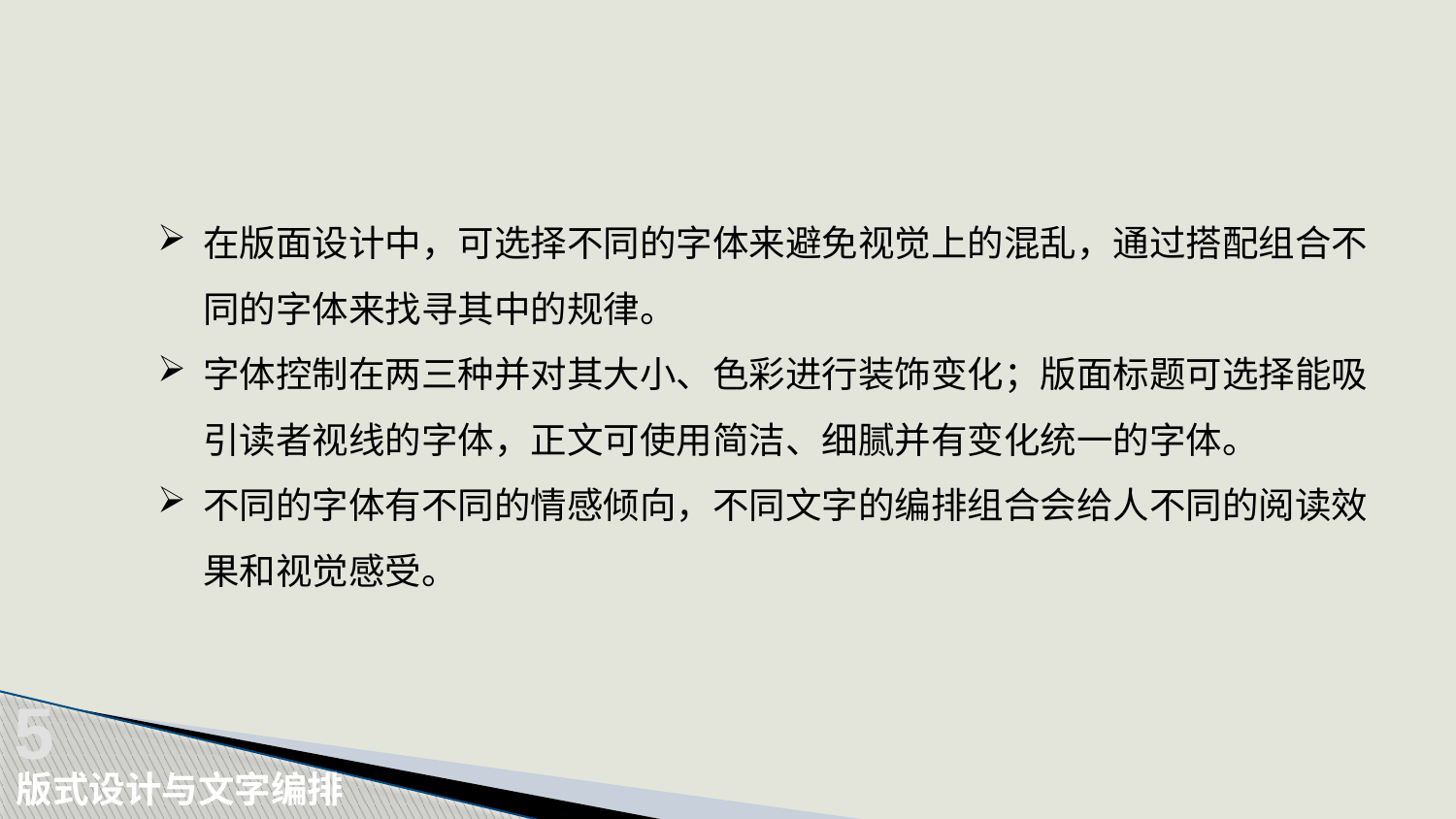

在版面设计中，可选择不同的字体来避免视觉上的混乱，通过搭配组合不同的字体来找寻其中的规律。
字体控制在两三种并对其大小、色彩进行装饰变化；版面标题可选择能吸引读者视线的字体，正文可使用简洁、细腻并有变化统一的字体。
不同的字体有不同的情感倾向，不同文字的编排组合会给人不同的阅读效果和视觉感受。
5
 版式设计与文字编排